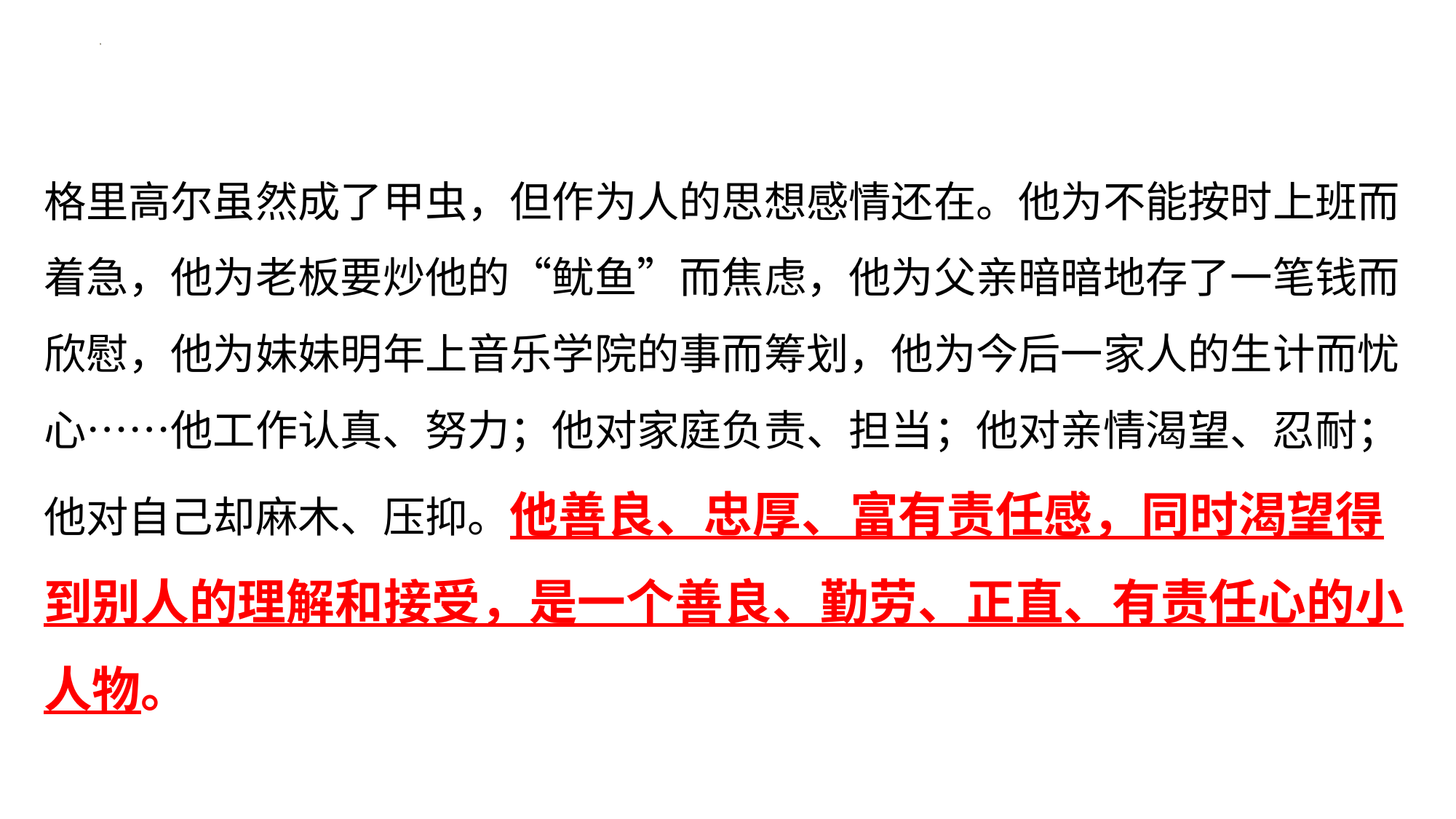

# 格里高尔虽然成了甲虫，但作为人的思想感情还在。他为不能按时上班而着急，他为老板要炒他的“鱿鱼”而焦虑，他为父亲暗暗地存了一笔钱而欣慰，他为妹妹明年上音乐学院的事而筹划，他为今后一家人的生计而忧心……他工作认真、努力；他对家庭负责、担当；他对亲情渴望、忍耐；他对自己却麻木、压抑。他善良、忠厚、富有责任感，同时渴望得到别人的理解和接受，是一个善良、勤劳、正直、有责任心的小人物。